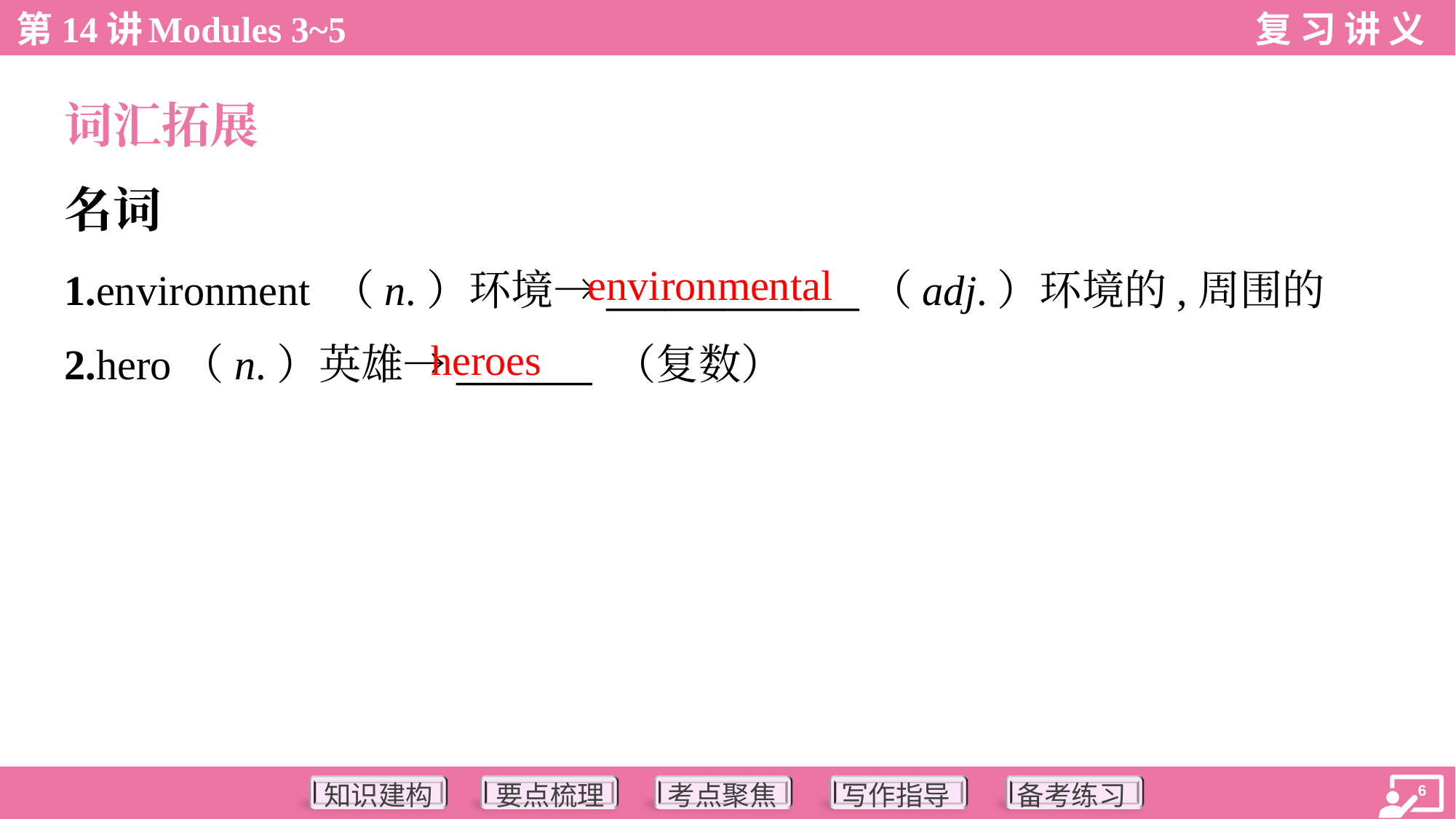

词汇拓展
名词
environmental
1.environment （n.）环境→_____________（adj.）环境的,周围的
2.hero（n.）英雄→_______ （复数）
heroes